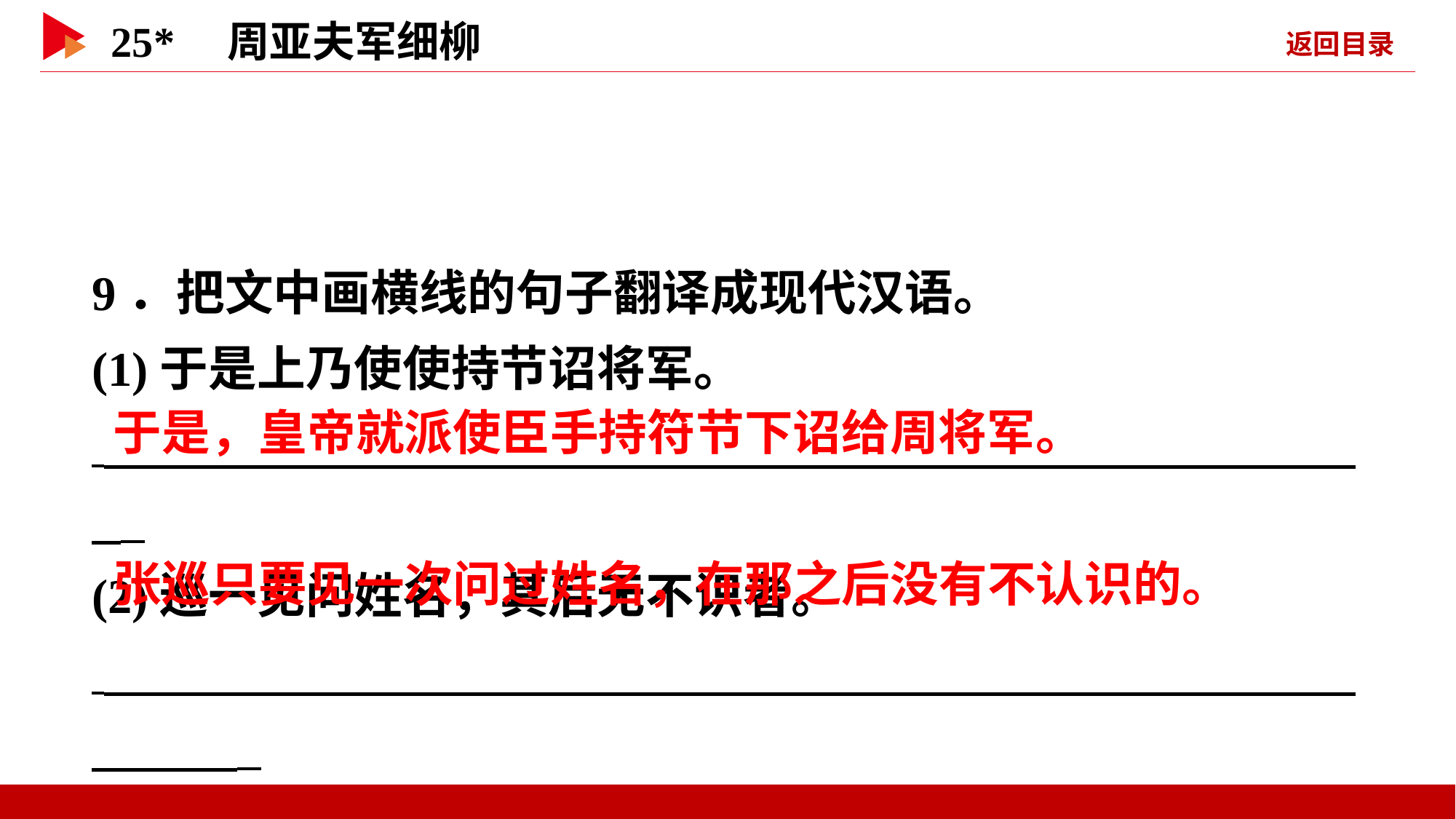

9．把文中画横线的句子翻译成现代汉语。
(1)于是上乃使使持节诏将军。
                                             _
(2)巡一见问姓名，其后无不识者。
                                                 _
 于是，皇帝就派使臣手持符节下诏给周将军。
 张巡只要见一次问过姓名，在那之后没有不认识的。